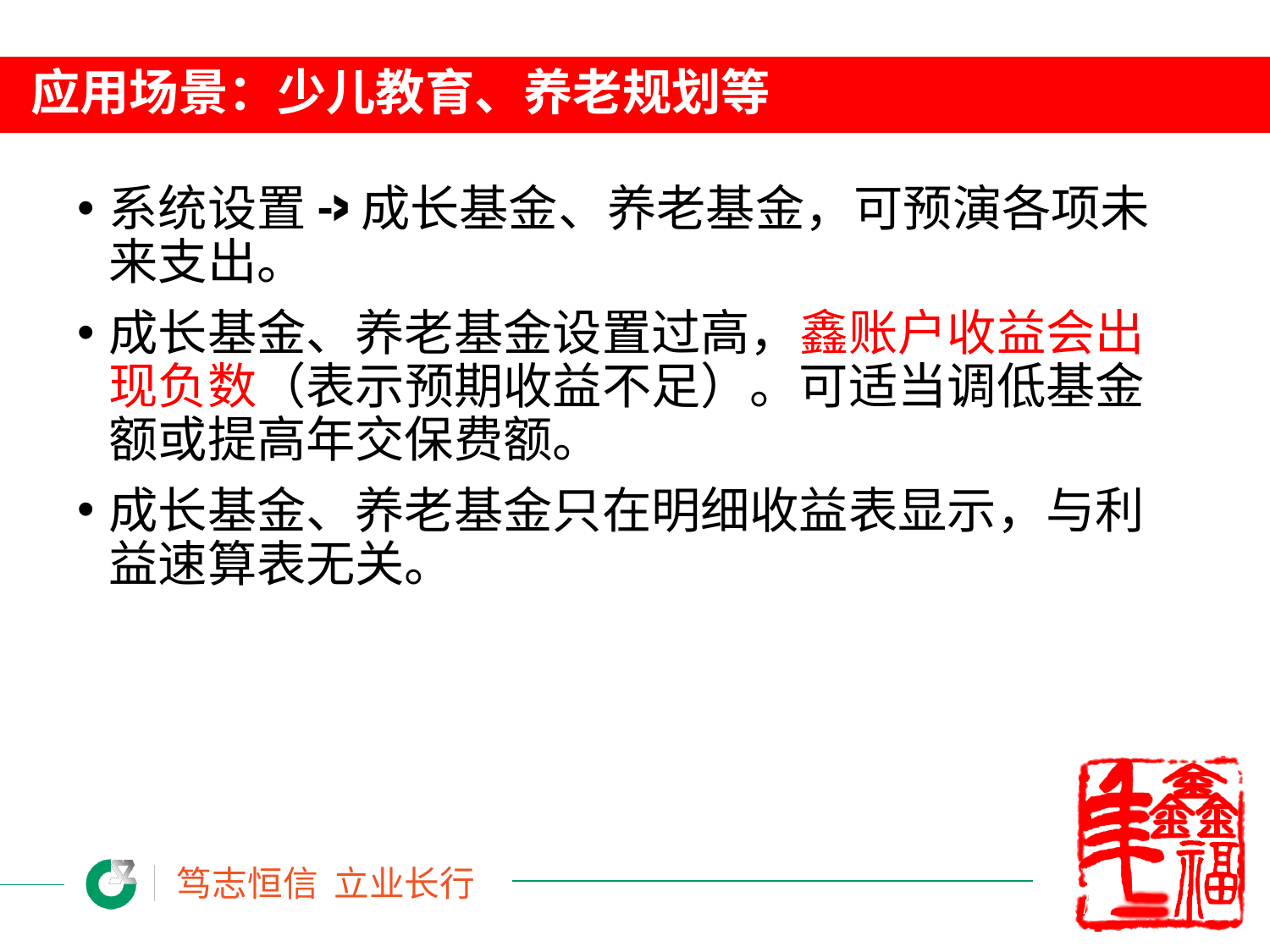

# 应用场景：少儿教育、养老规划等
系统设置->成长基金、养老基金，可预演各项未来支出。
成长基金、养老基金设置过高，鑫账户收益会出现负数（表示预期收益不足）。可适当调低基金额或提高年交保费额。
成长基金、养老基金只在明细收益表显示，与利益速算表无关。